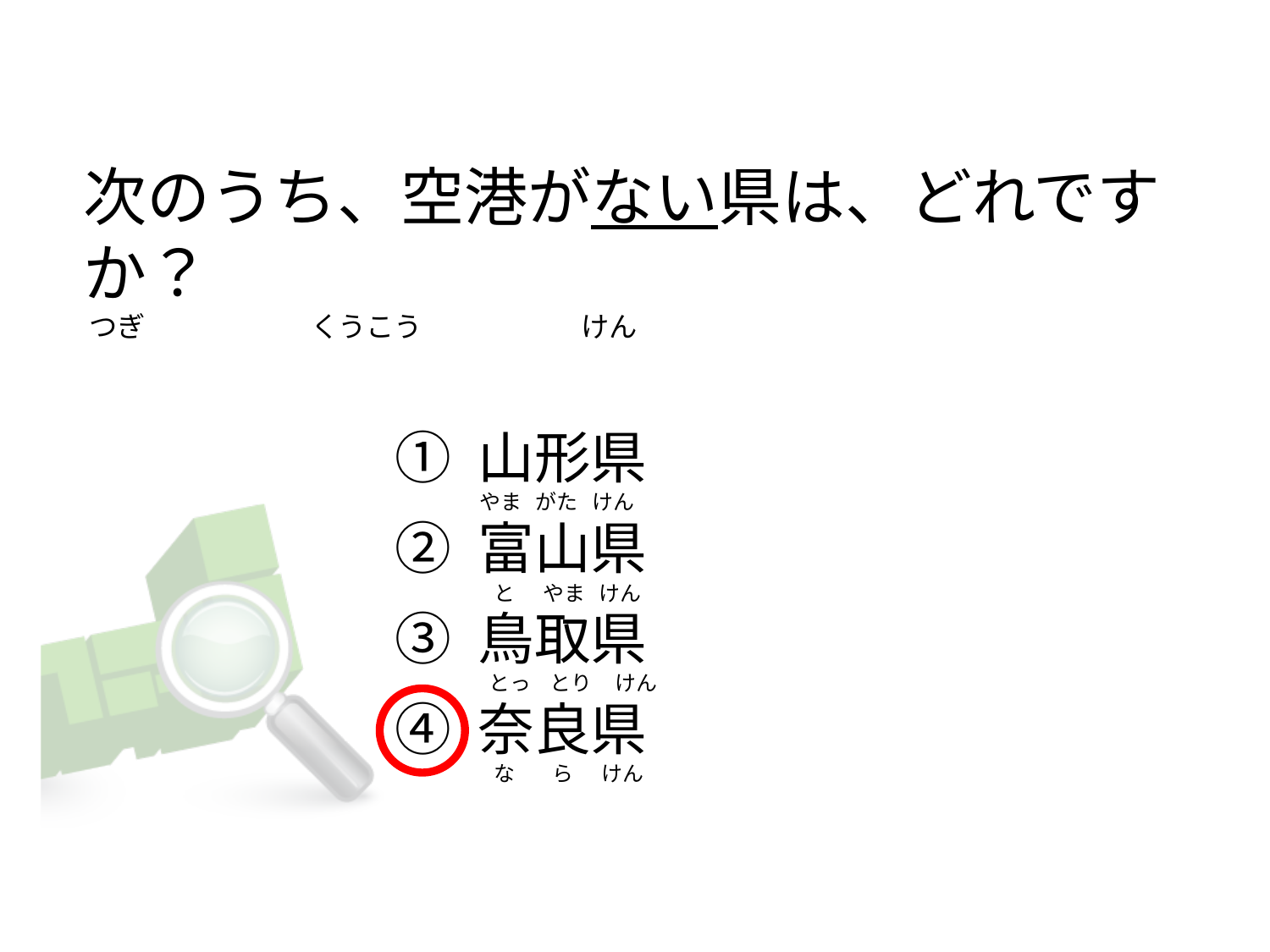

# 次のうち、空港がない県は、どれですか？  つぎ                          くうこう                         けん
① 山形県
② 富山県
③ 鳥取県
④ 奈良県
やま   がた   けん
  と      やま   けん
 とっ    とり     けん

  な        ら      けん